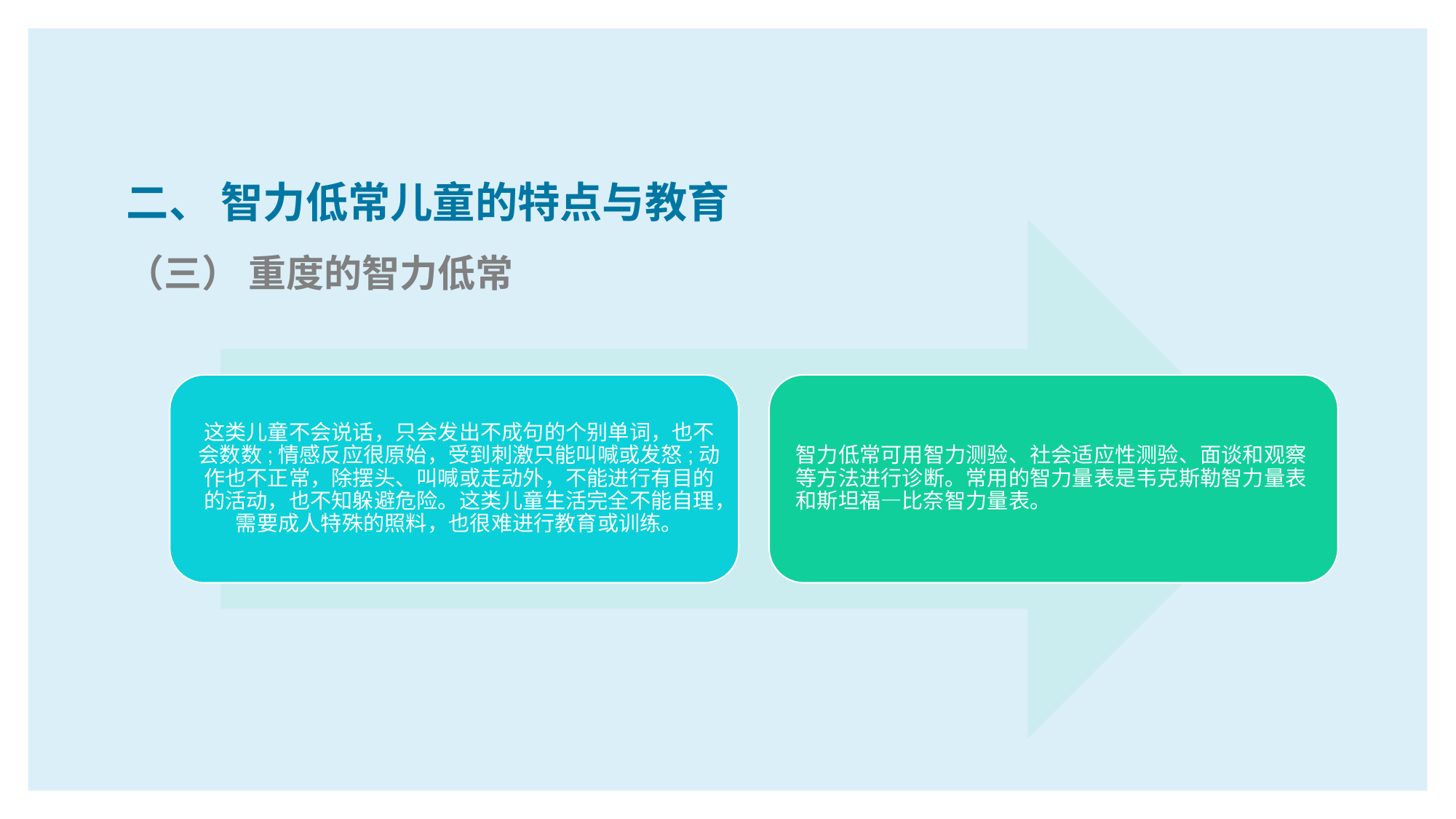

二、 智力低常儿童的特点与教育
（三） 重度的智力低常
这类儿童不会说话，只会发出不成句的个别单词，也不会数数;情感反应很原始，受到刺激只能叫喊或发怒;动作也不正常，除摆头、叫喊或走动外，不能进行有目的的活动，也不知躲避危险。这类儿童生活完全不能自理，需要成人特殊的照料，也很难进行教育或训练。
智力低常可用智力测验、社会适应性测验、面谈和观察等方法进行诊断。常用的智力量表是韦克斯勒智力量表和斯坦福—比奈智力量表。